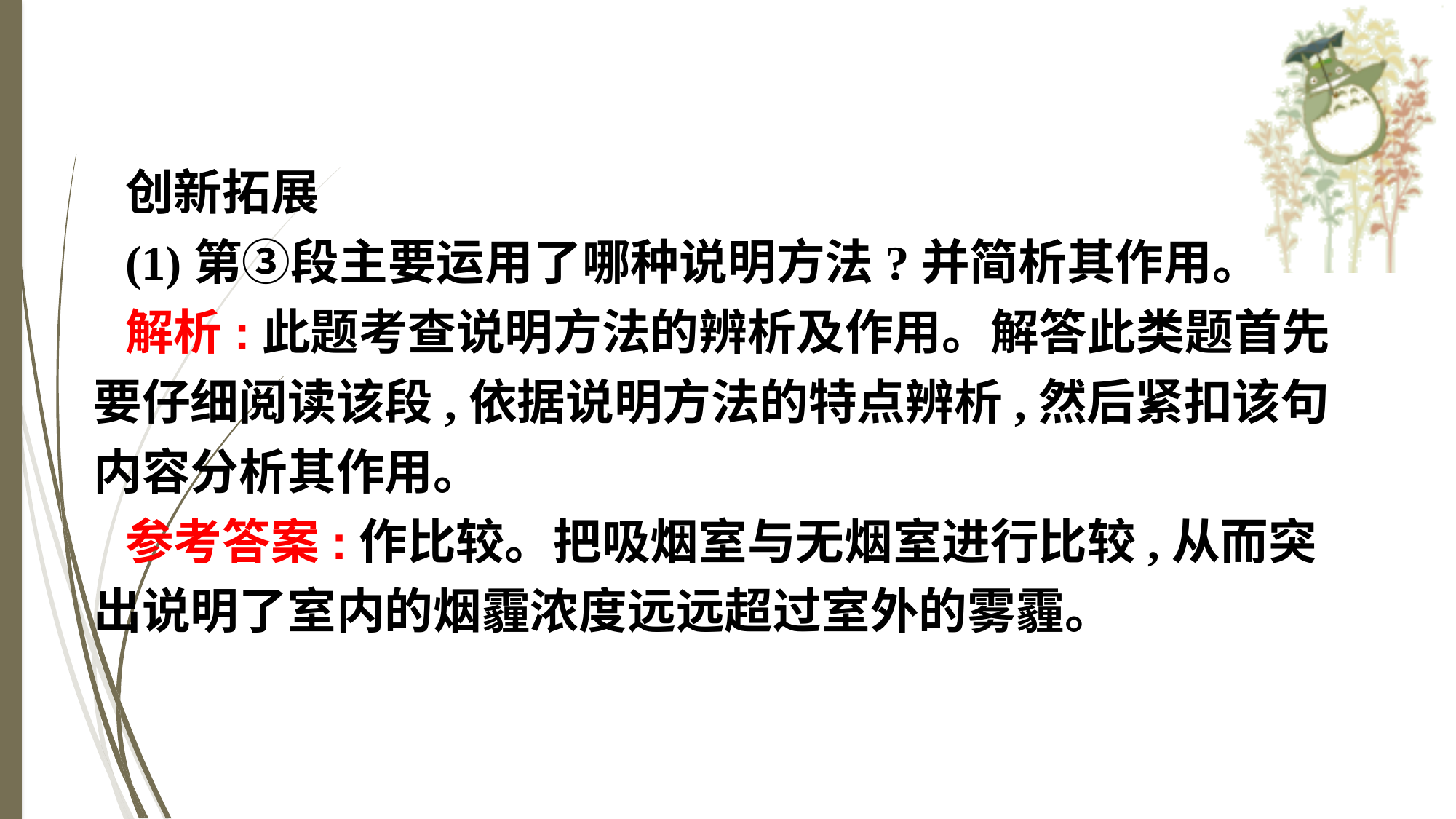

创新拓展
(1)第③段主要运用了哪种说明方法?并简析其作用。
解析:此题考查说明方法的辨析及作用。解答此类题首先要仔细阅读该段,依据说明方法的特点辨析,然后紧扣该句内容分析其作用。
参考答案:作比较。把吸烟室与无烟室进行比较,从而突出说明了室内的烟霾浓度远远超过室外的雾霾。